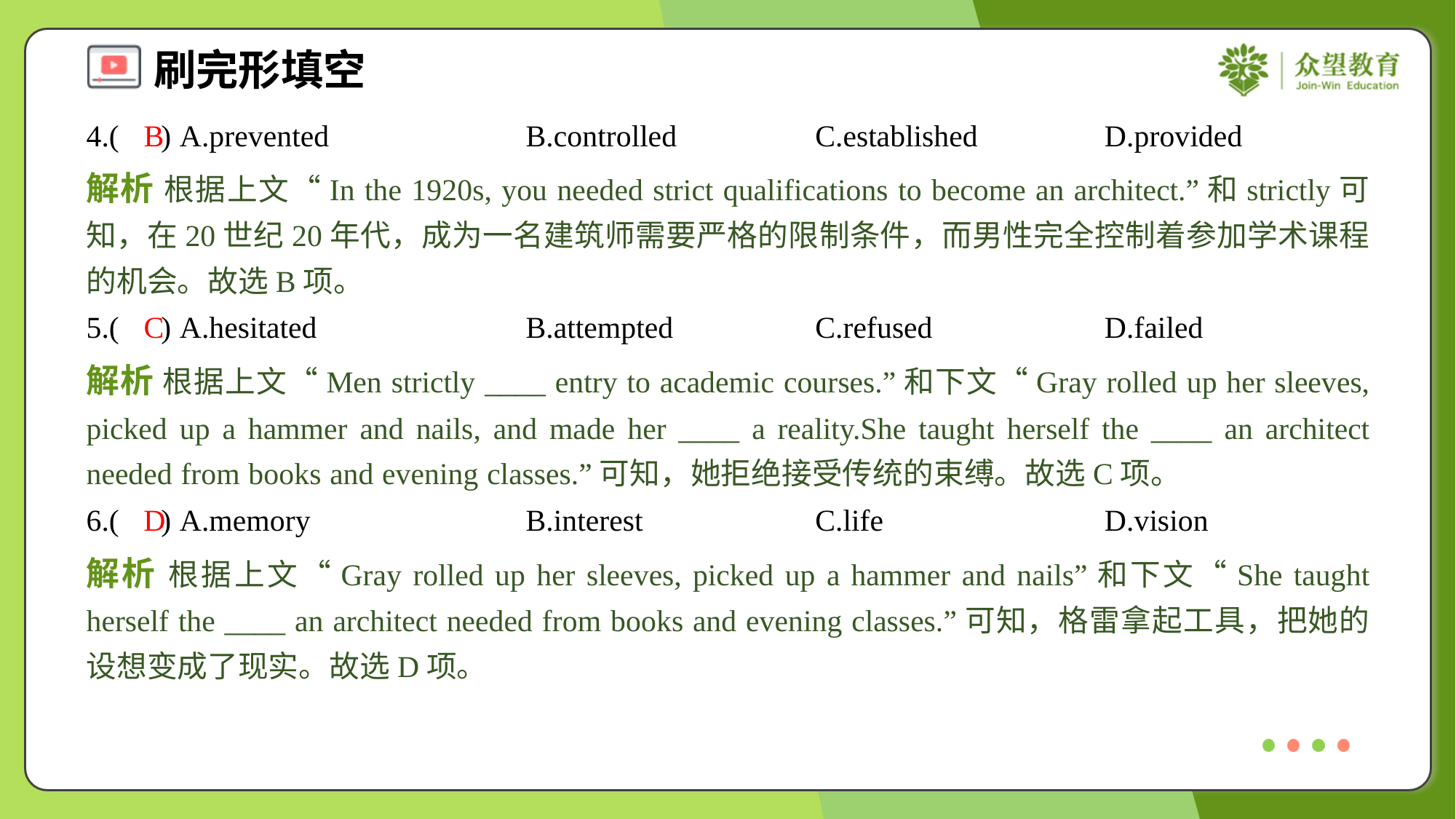

4.(     ) A.prevented	B.controlled	C.established	D.provided
B
解析 根据上文“In the 1920s, you needed strict qualifications to become an architect.”和strictly可知，在20世纪20年代，成为一名建筑师需要严格的限制条件，而男性完全控制着参加学术课程的机会。故选B项。
5.(     ) A.hesitated	B.attempted	C.refused	D.failed
C
解析 根据上文“Men strictly ____ entry to academic courses.”和下文“Gray rolled up her sleeves, picked up a hammer and nails, and made her ____ a reality.She taught herself the ____ an architect needed from books and evening classes.”可知，她拒绝接受传统的束缚。故选C项。
6.(     ) A.memory	B.interest	C.life	D.vision
D
解析 根据上文“Gray rolled up her sleeves, picked up a hammer and nails”和下文“She taught herself the ____ an architect needed from books and evening classes.”可知，格雷拿起工具，把她的设想变成了现实。故选D项。